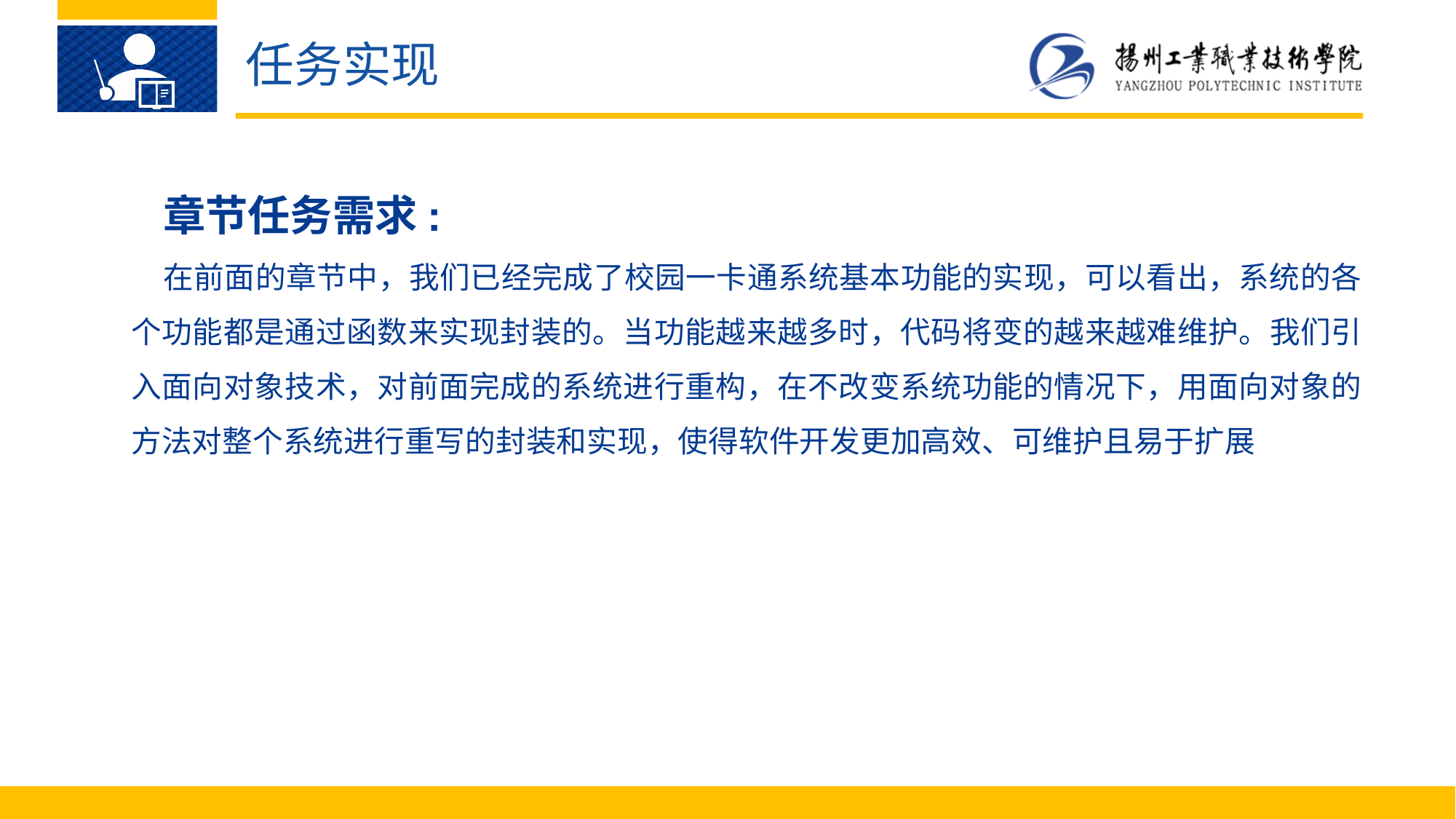

任务实现
章节任务需求:
在前面的章节中，我们已经完成了校园一卡通系统基本功能的实现，可以看出，系统的各个功能都是通过函数来实现封装的。当功能越来越多时，代码将变的越来越难维护。我们引入面向对象技术，对前面完成的系统进行重构，在不改变系统功能的情况下，用面向对象的方法对整个系统进行重写的封装和实现，使得软件开发更加高效、可维护且易于扩展